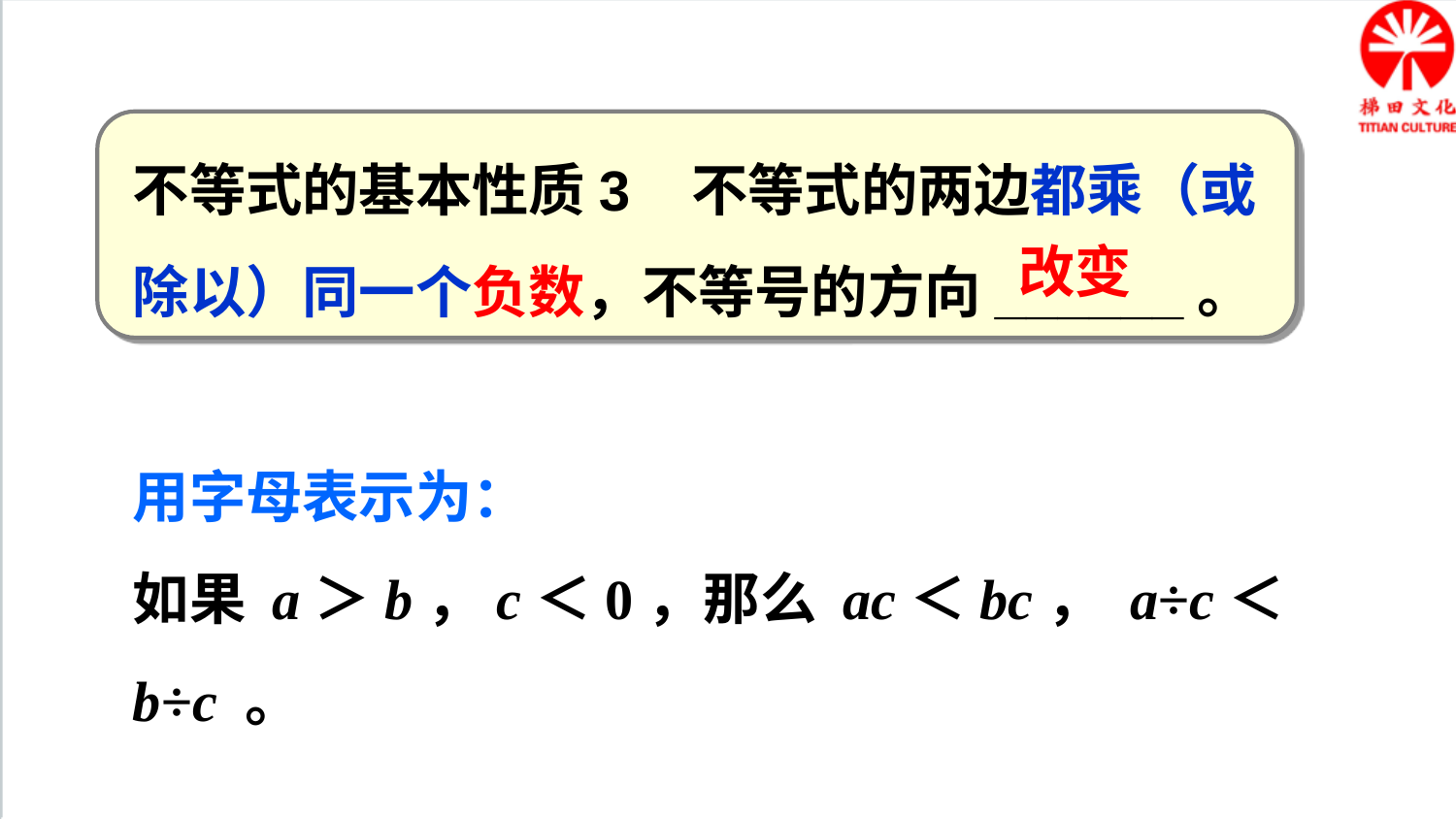

不等式的基本性质3   不等式的两边都乘（或除以）同一个负数，不等号的方向______。
改变
用字母表示为：
如果 a＞b，c＜0，那么 ac＜bc， a÷c＜b÷c 。